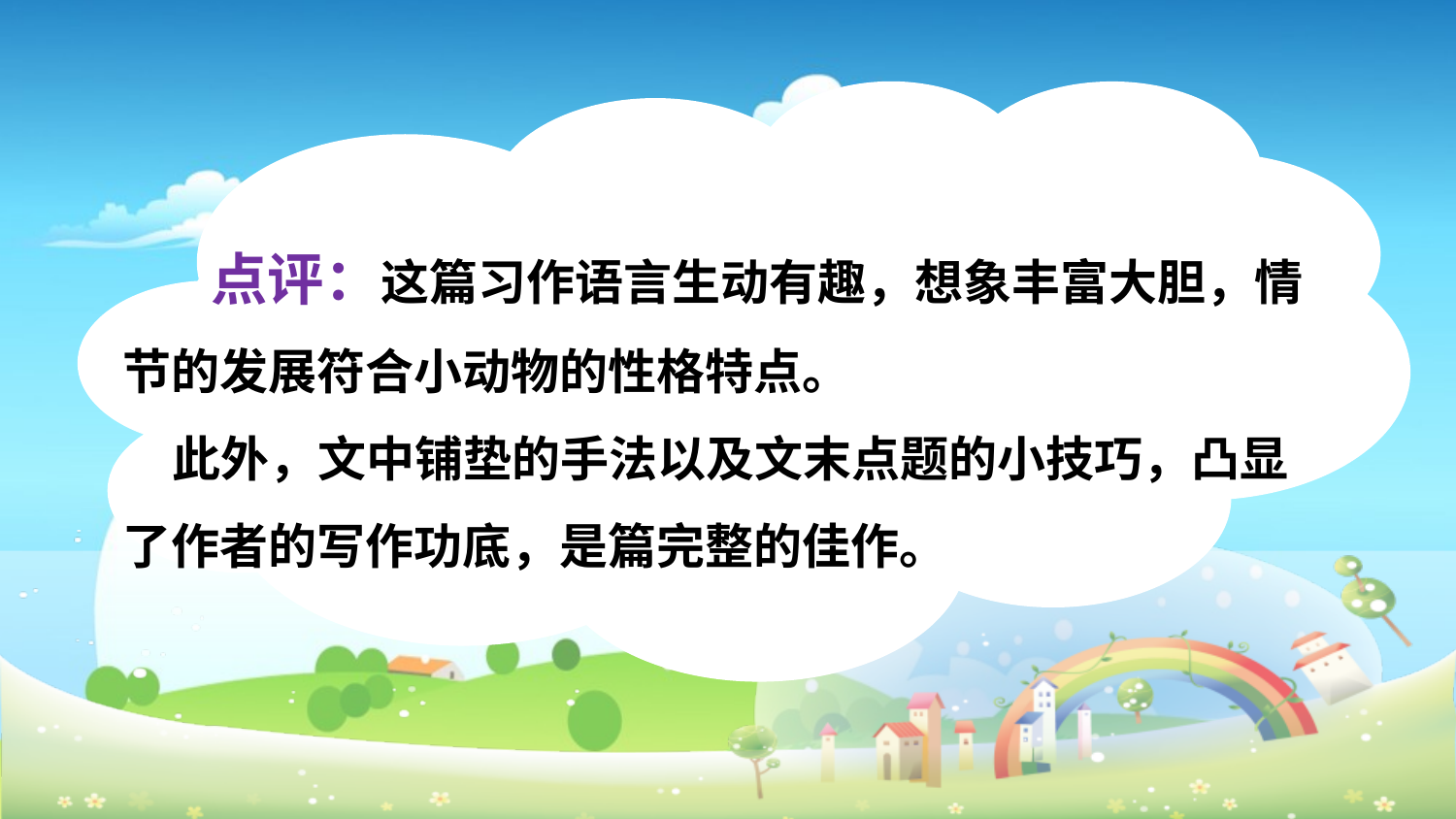

点评：这篇习作语言生动有趣，想象丰富大胆，情节的发展符合小动物的性格特点。
此外，文中铺垫的手法以及文末点题的小技巧，凸显了作者的写作功底，是篇完整的佳作。